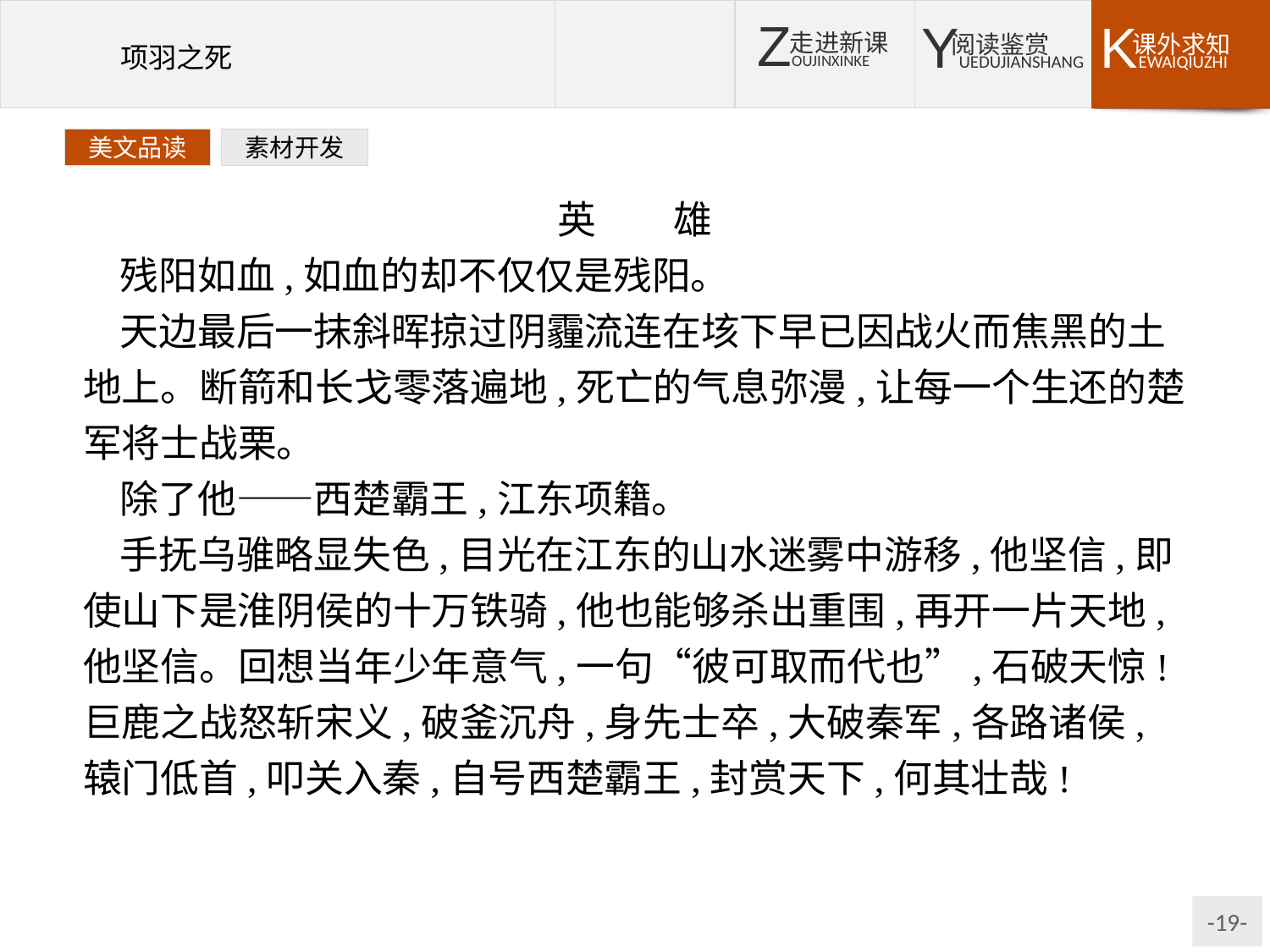

美文品读
素材开发
英　　雄
残阳如血,如血的却不仅仅是残阳。
天边最后一抹斜晖掠过阴霾流连在垓下早已因战火而焦黑的土地上。断箭和长戈零落遍地,死亡的气息弥漫,让每一个生还的楚军将士战栗。
除了他——西楚霸王,江东项籍。
手抚乌骓略显失色,目光在江东的山水迷雾中游移,他坚信,即使山下是淮阴侯的十万铁骑,他也能够杀出重围,再开一片天地,他坚信。回想当年少年意气,一句“彼可取而代也”,石破天惊!巨鹿之战怒斩宋义,破釜沉舟,身先士卒,大破秦军,各路诸侯,辕门低首,叩关入秦,自号西楚霸王,封赏天下,何其壮哉!